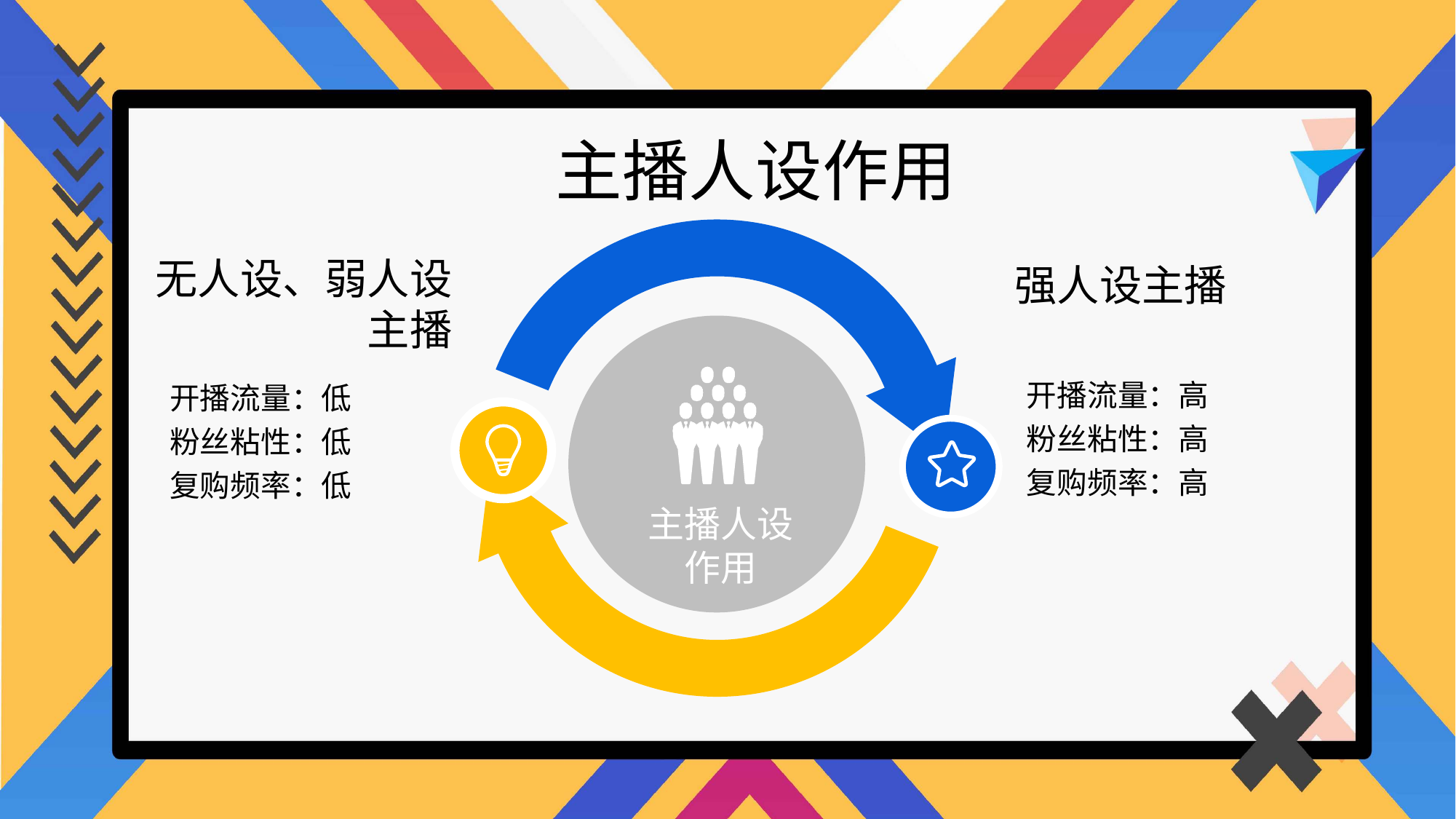

主播人设作用

无人设、弱人设主播
强人设主播

开播流量：高
粉丝粘性：高
复购频率：高
开播流量：低
粉丝粘性：低
复购频率：低

主播人设
作用